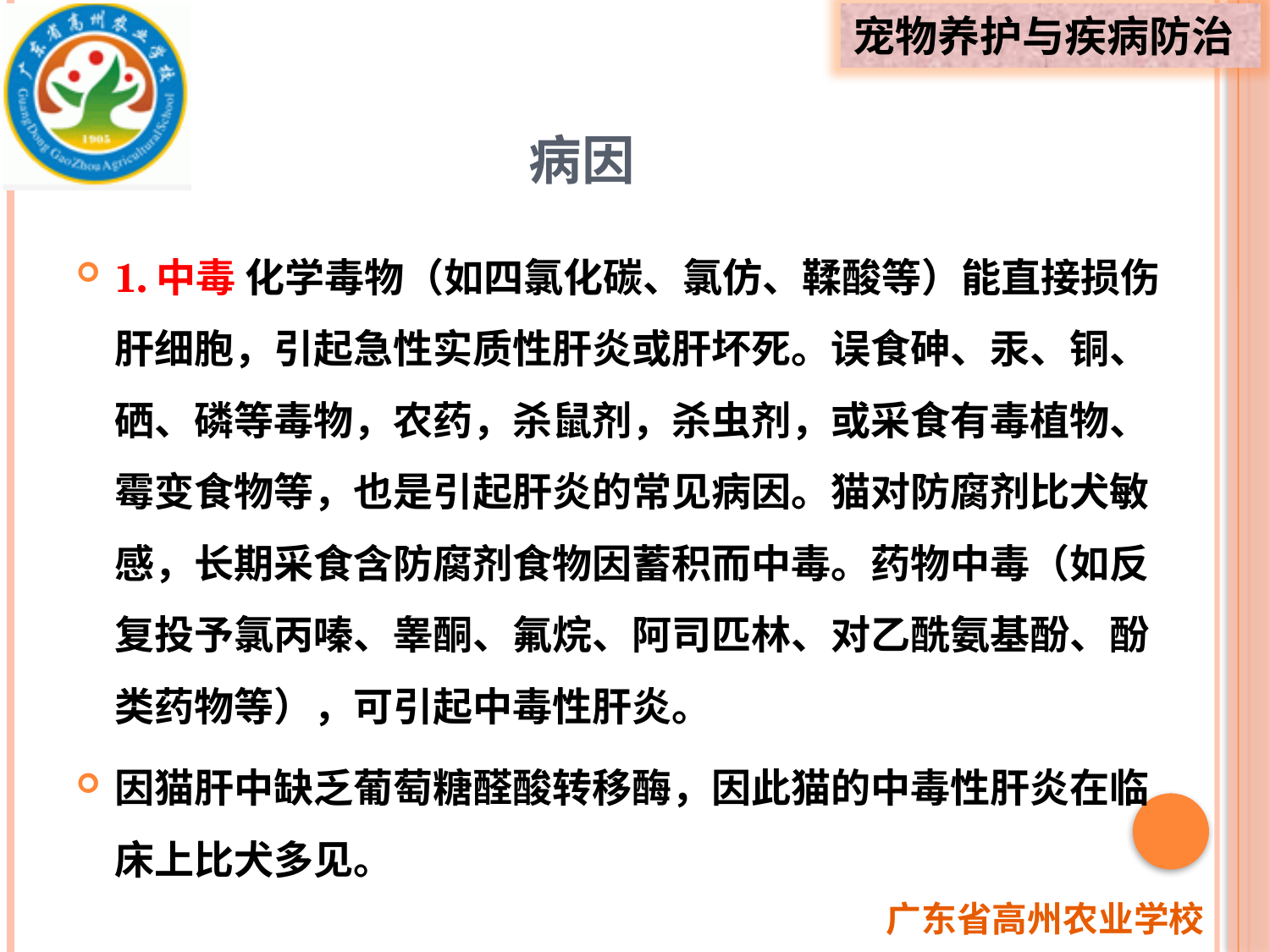

# 病因
1.中毒 化学毒物（如四氯化碳、氯仿、鞣酸等）能直接损伤肝细胞，引起急性实质性肝炎或肝坏死。误食砷、汞、铜、硒、磷等毒物，农药，杀鼠剂，杀虫剂，或采食有毒植物、霉变食物等，也是引起肝炎的常见病因。猫对防腐剂比犬敏感，长期采食含防腐剂食物因蓄积而中毒。药物中毒（如反复投予氯丙嗪、睾酮、氟烷、阿司匹林、对乙酰氨基酚、酚类药物等），可引起中毒性肝炎。
因猫肝中缺乏葡萄糖醛酸转移酶，因此猫的中毒性肝炎在临床上比犬多见。